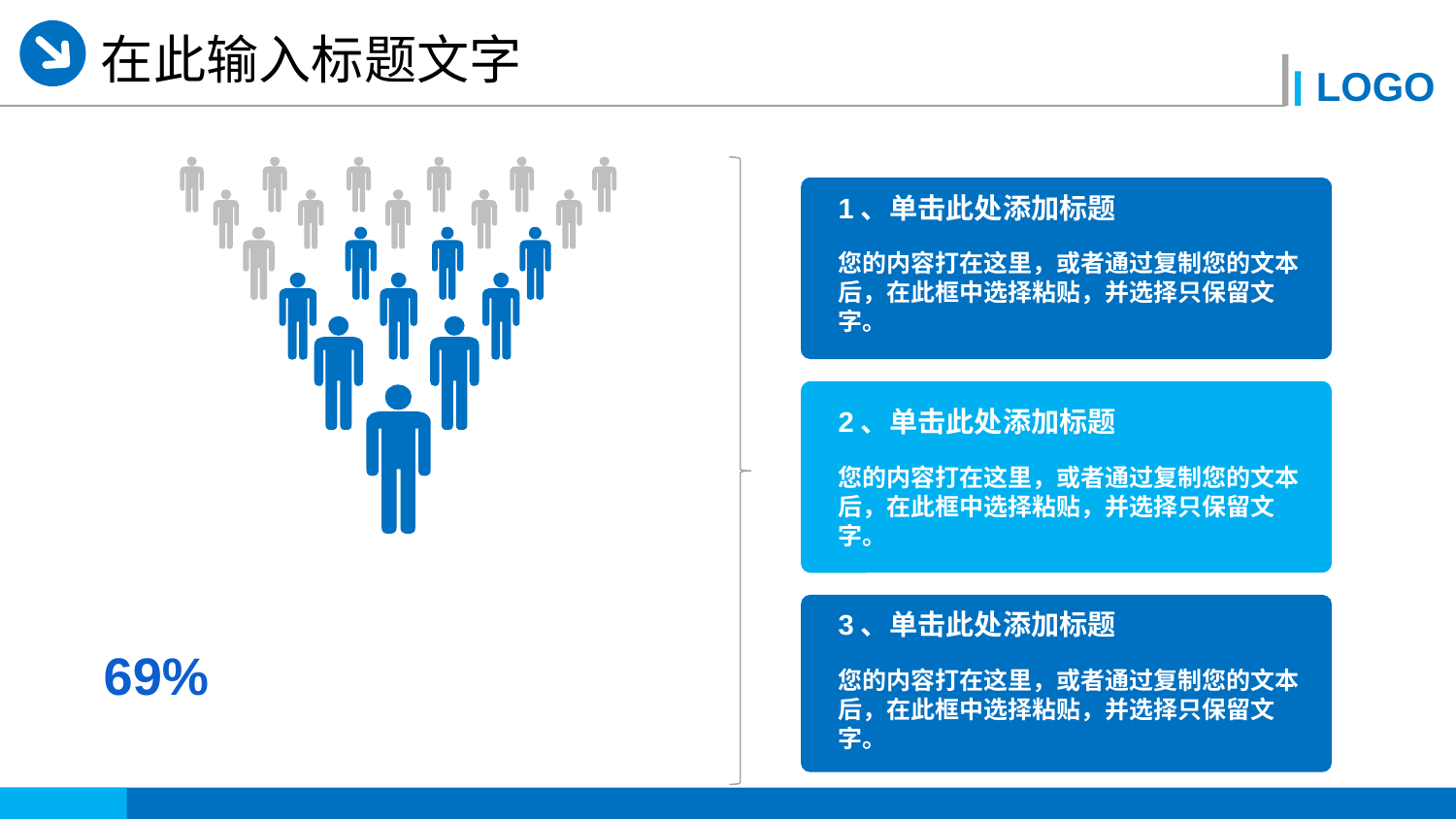

在此输入标题文字

1、单击此处添加标题

您的内容打在这里，或者通过复制您的文本后，在此框中选择粘贴，并选择只保留文字。

2、单击此处添加标题

您的内容打在这里，或者通过复制您的文本后，在此框中选择粘贴，并选择只保留文字。

3、单击此处添加标题

您的内容打在这里，或者通过复制您的文本后，在此框中选择粘贴，并选择只保留文字。
69%